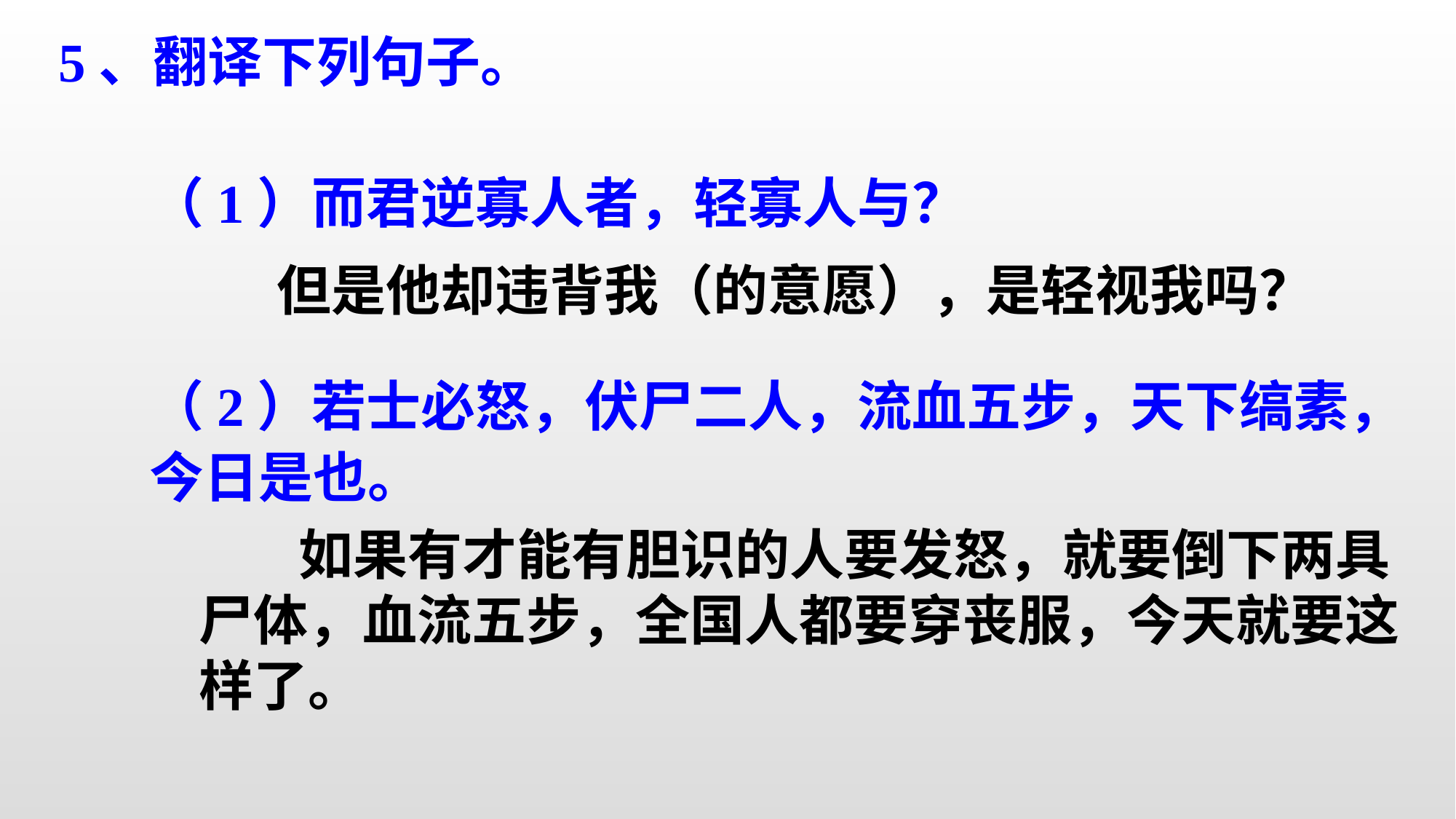

5、翻译下列句子。
（1）而君逆寡人者，轻寡人与？

（2）若士必怒，伏尸二人，流血五步，天下缟素，今日是也。
     但是他却违背我（的意愿），是轻视我吗？
       如果有才能有胆识的人要发怒，就要倒下两具尸体，血流五步，全国人都要穿丧服，今天就要这样了。